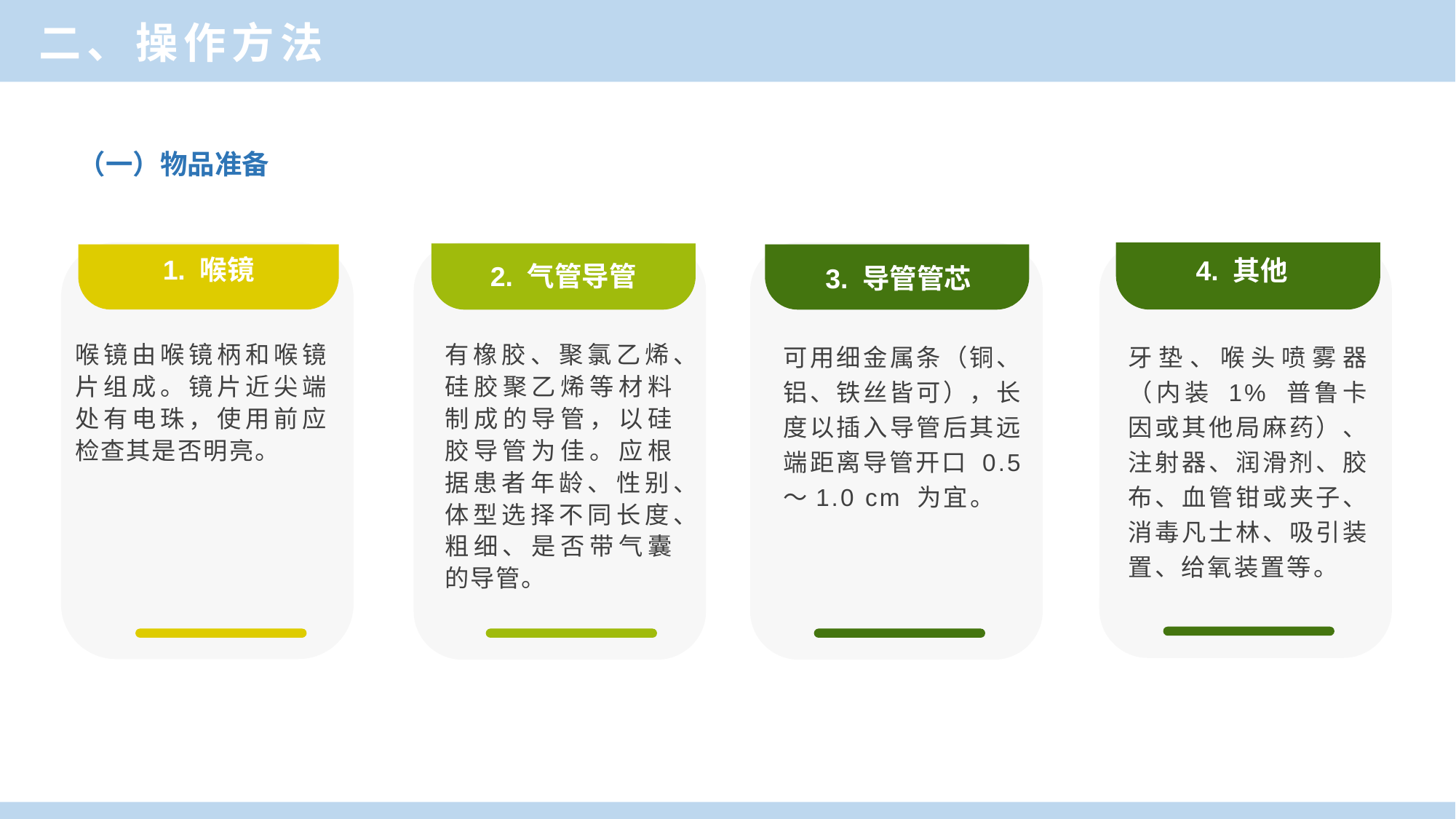

二、操作方法
（一）物品准备

1. 喉镜
4. 其他
2. 气管导管
3. 导管管芯
喉镜由喉镜柄和喉镜片组成。镜片近尖端处有电珠，使用前应检查其是否明亮。
有橡胶、聚氯乙烯、硅胶聚乙烯等材料制成的导管，以硅胶导管为佳。应根据患者年龄、性别、体型选择不同长度、粗细、是否带气囊的导管。
可用细金属条（铜、铝、铁丝皆可），长度以插入导管后其远端距离导管开口 0.5～1.0 cm 为宜。
牙垫、喉头喷雾器（内装 1% 普鲁卡因或其他局麻药）、注射器、润滑剂、胶布、血管钳或夹子、消毒凡士林、吸引装置、给氧装置等。